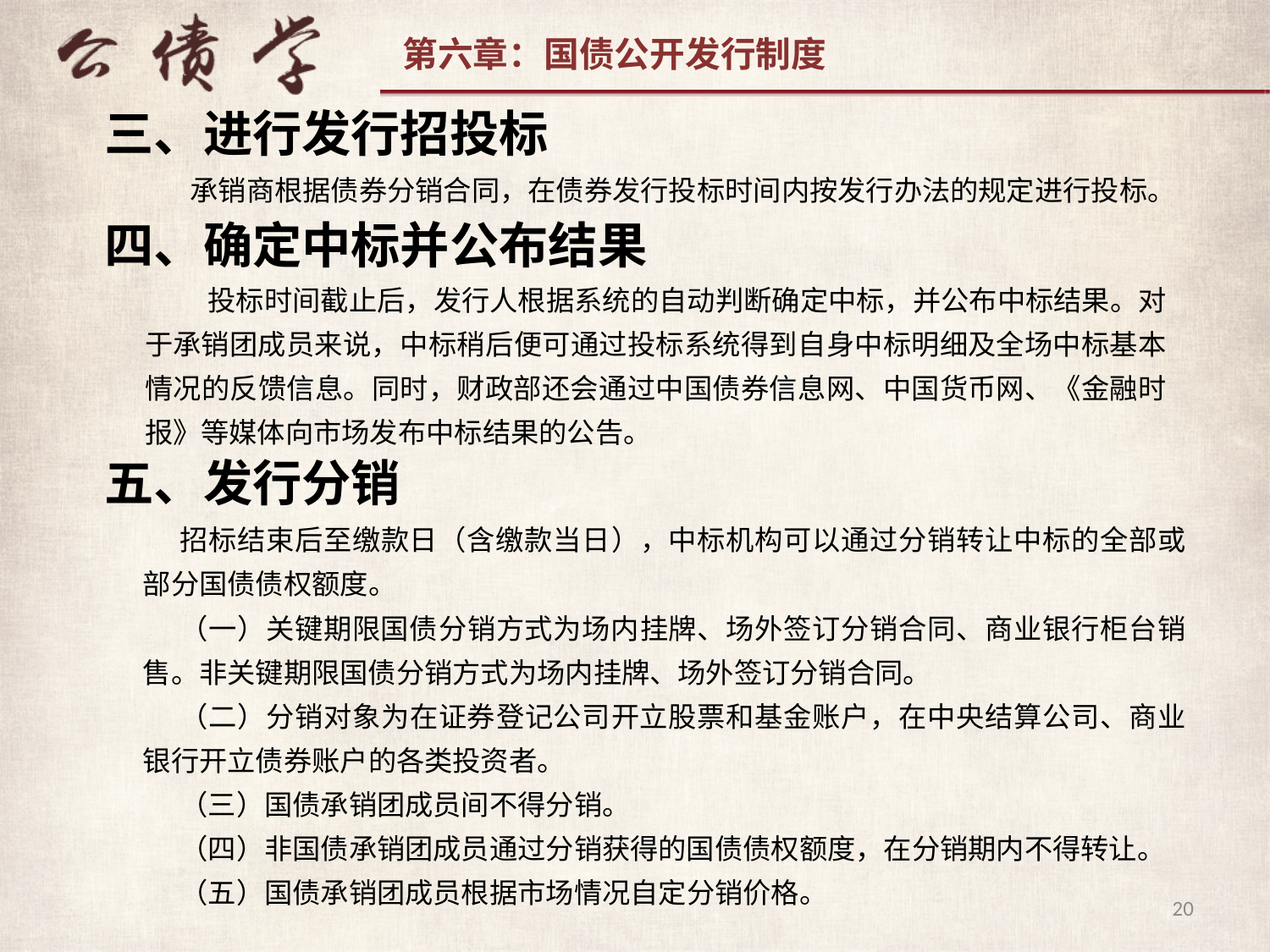

三、进行发行招投标
   承销商根据债券分销合同，在债券发行投标时间内按发行办法的规定进行投标。
四、确定中标并公布结果
   投标时间截止后，发行人根据系统的自动判断确定中标，并公布中标结果。对于承销团成员来说，中标稍后便可通过投标系统得到自身中标明细及全场中标基本情况的反馈信息。同时，财政部还会通过中国债券信息网、中国货币网、《金融时报》等媒体向市场发布中标结果的公告。
五、发行分销
招标结束后至缴款日（含缴款当日），中标机构可以通过分销转让中标的全部或部分国债债权额度。
（一）关键期限国债分销方式为场内挂牌、场外签订分销合同、商业银行柜台销售。非关键期限国债分销方式为场内挂牌、场外签订分销合同。
（二）分销对象为在证券登记公司开立股票和基金账户，在中央结算公司、商业银行开立债券账户的各类投资者。
（三）国债承销团成员间不得分销。
（四）非国债承销团成员通过分销获得的国债债权额度，在分销期内不得转让。
（五）国债承销团成员根据市场情况自定分销价格。
20